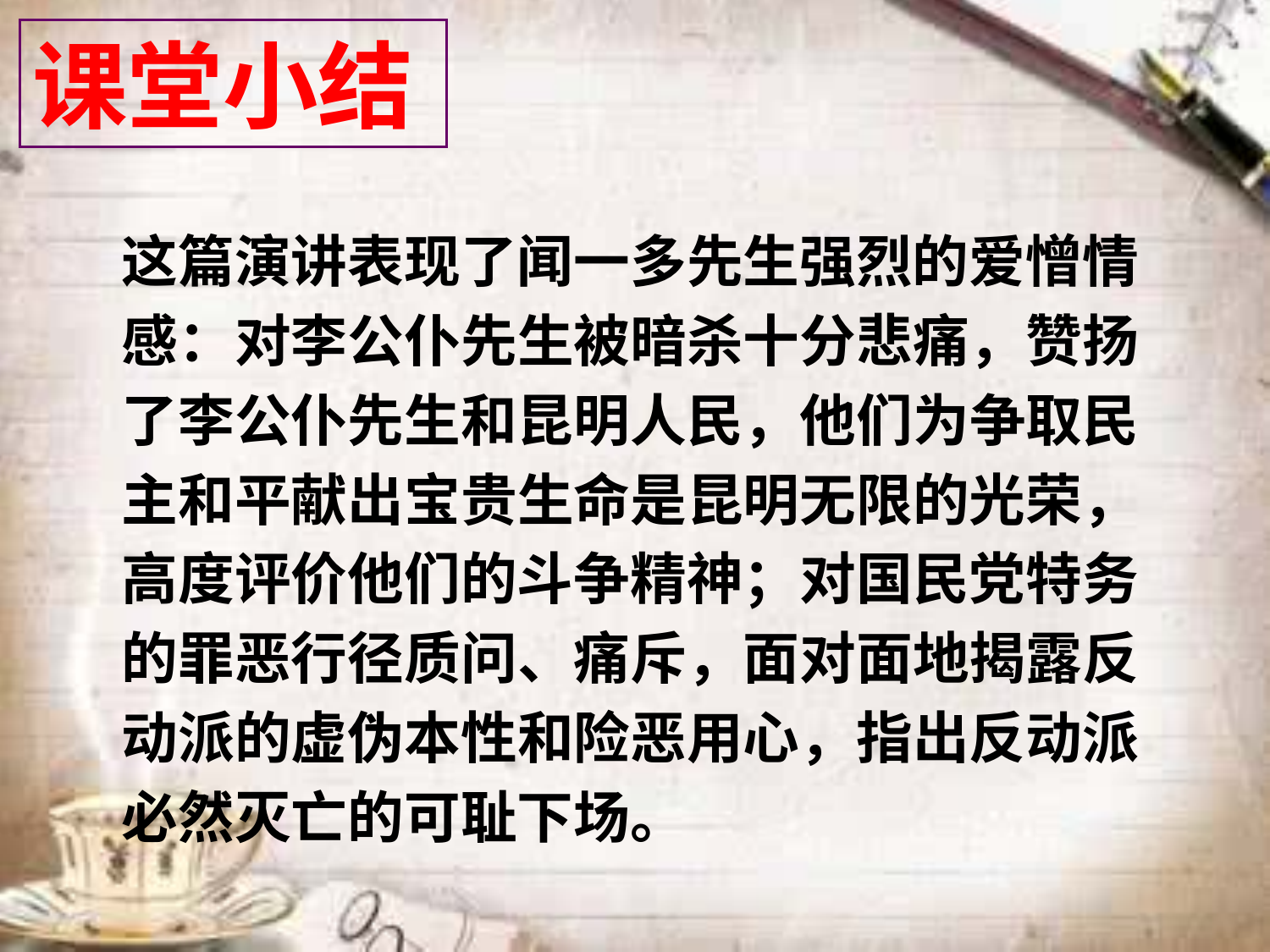

课堂小结
这篇演讲表现了闻一多先生强烈的爱憎情感：对李公仆先生被暗杀十分悲痛，赞扬了李公仆先生和昆明人民，他们为争取民主和平献出宝贵生命是昆明无限的光荣，高度评价他们的斗争精神；对国民党特务的罪恶行径质问、痛斥，面对面地揭露反动派的虚伪本性和险恶用心，指出反动派必然灭亡的可耻下场。